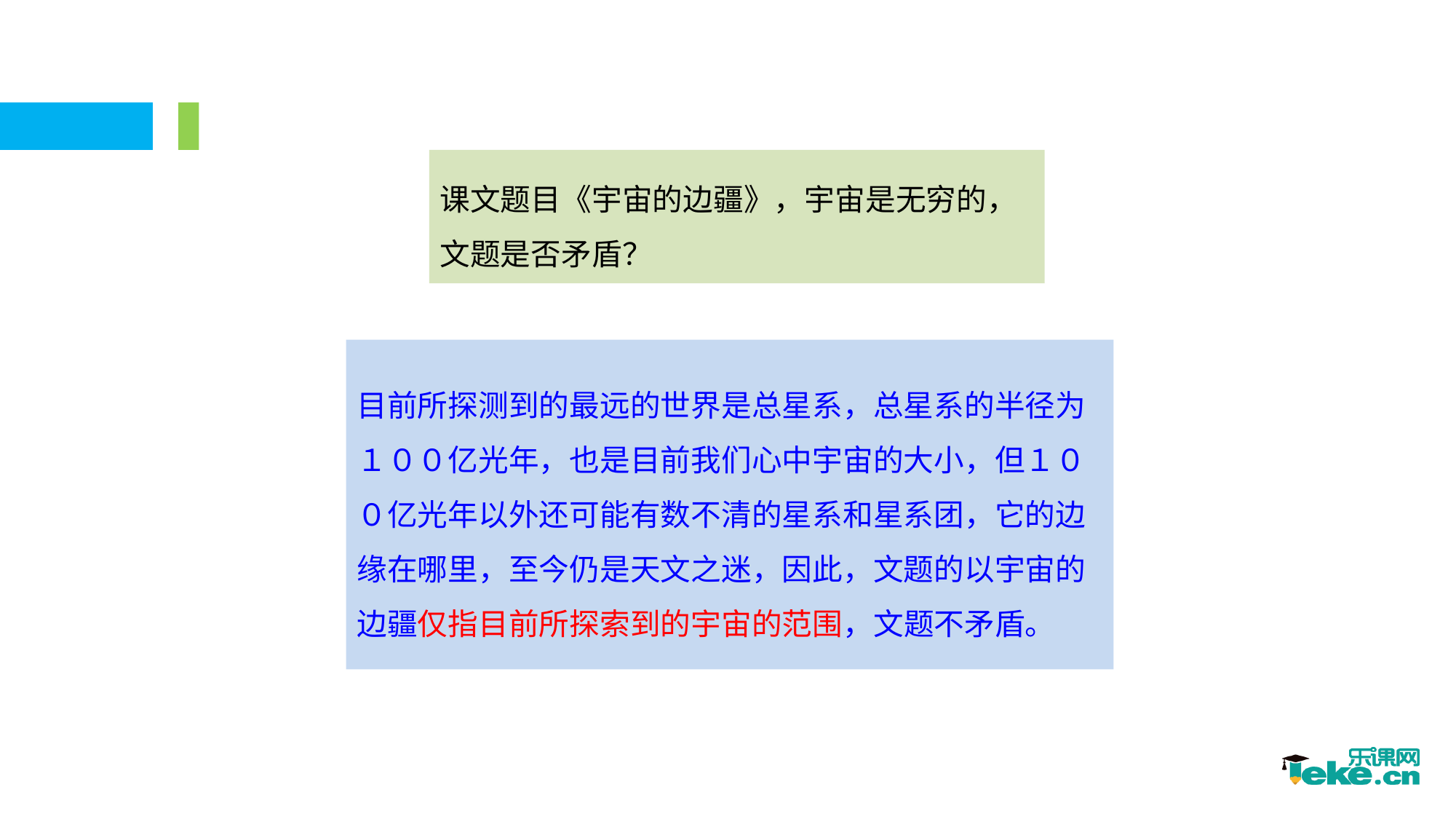

课文题目《宇宙的边疆》，宇宙是无穷的，
文题是否矛盾？

目前所探测到的最远的世界是总星系，总星系的半径为１００亿光年，也是目前我们心中宇宙的大小，但１００亿光年以外还可能有数不清的星系和星系团，它的边缘在哪里，至今仍是天文之迷，因此，文题的以宇宙的边疆仅指目前所探索到的宇宙的范围，文题不矛盾。